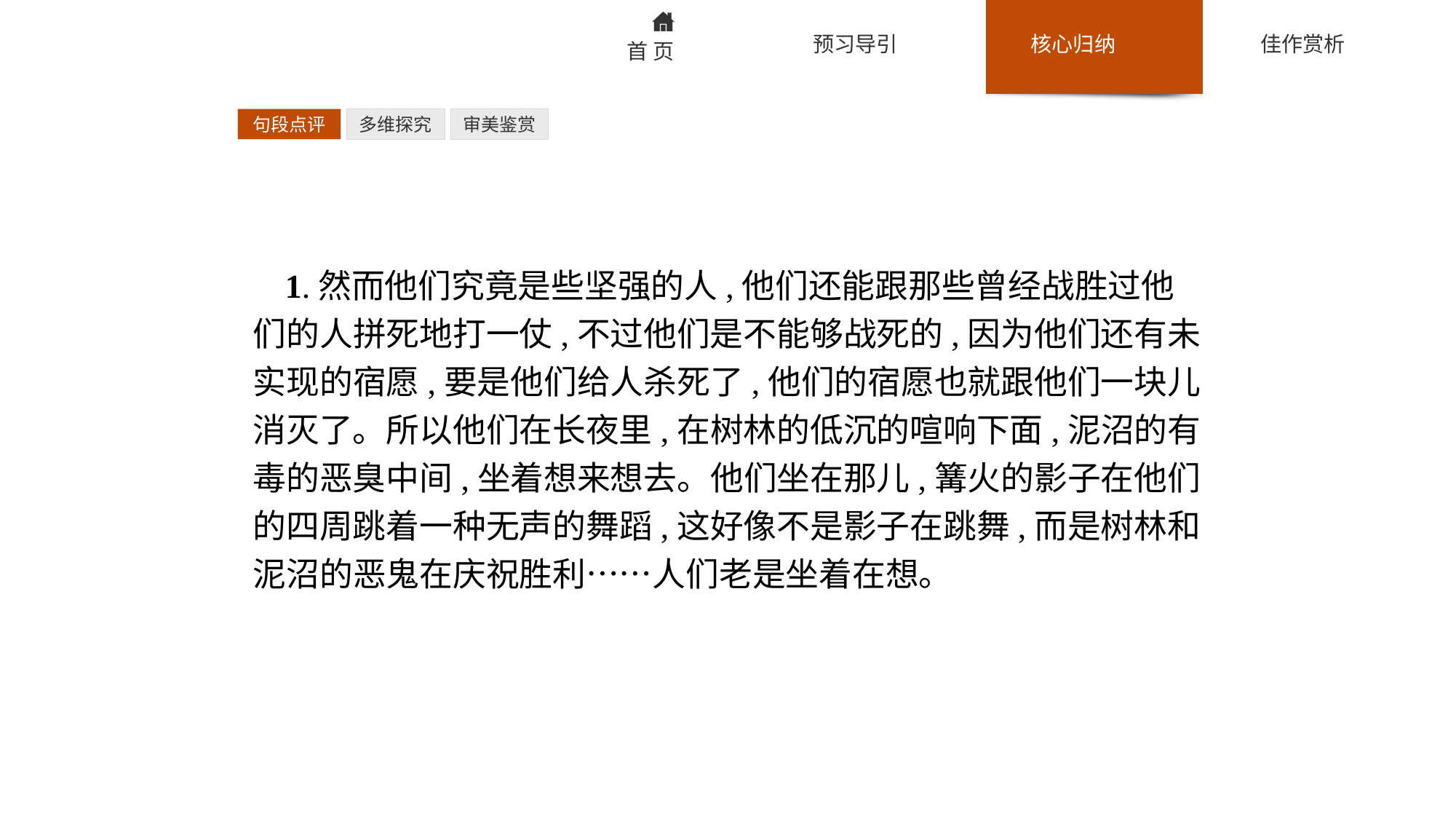

句段点评
多维探究
审美鉴赏
1.然而他们究竟是些坚强的人,他们还能跟那些曾经战胜过他们的人拼死地打一仗,不过他们是不能够战死的,因为他们还有未实现的宿愿,要是他们给人杀死了,他们的宿愿也就跟他们一块儿消灭了。所以他们在长夜里,在树林的低沉的喧响下面,泥沼的有毒的恶臭中间,坐着想来想去。他们坐在那儿,篝火的影子在他们的四周跳着一种无声的舞蹈,这好像不是影子在跳舞,而是树林和泥沼的恶鬼在庆祝胜利……人们老是坐着在想。